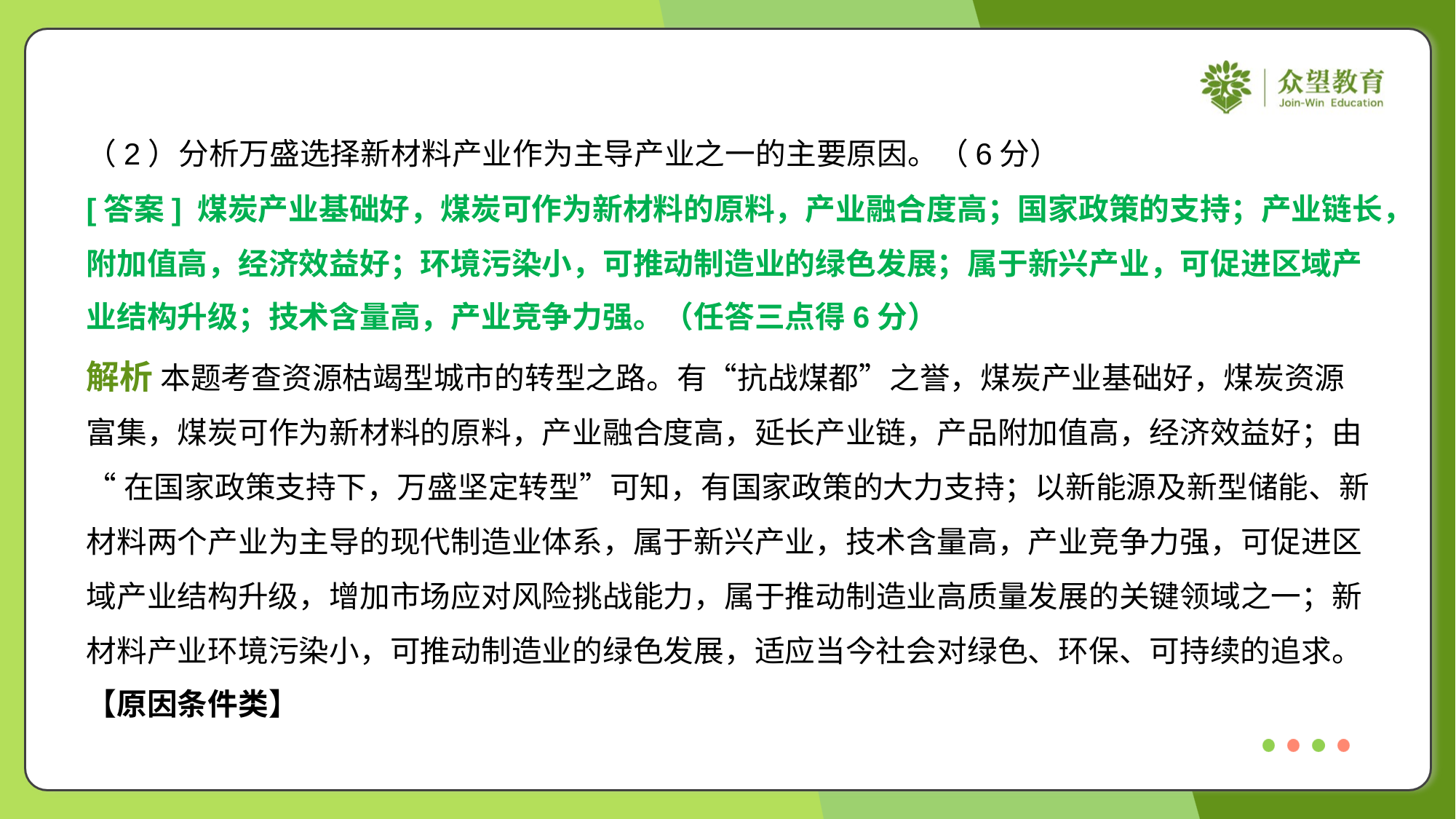

（2）分析万盛选择新材料产业作为主导产业之一的主要原因。（6分）
[答案] 煤炭产业基础好，煤炭可作为新材料的原料，产业融合度高；国家政策的支持；产业链长，
附加值高，经济效益好；环境污染小，可推动制造业的绿色发展；属于新兴产业，可促进区域产
业结构升级；技术含量高，产业竞争力强。（任答三点得6分）
解析 本题考查资源枯竭型城市的转型之路。有“抗战煤都”之誉，煤炭产业基础好，煤炭资源
富集，煤炭可作为新材料的原料，产业融合度高，延长产业链，产品附加值高，经济效益好；由
“在国家政策支持下，万盛坚定转型”可知，有国家政策的大力支持；以新能源及新型储能、新
材料两个产业为主导的现代制造业体系，属于新兴产业，技术含量高，产业竞争力强，可促进区
域产业结构升级，增加市场应对风险挑战能力，属于推动制造业高质量发展的关键领域之一；新
材料产业环境污染小，可推动制造业的绿色发展，适应当今社会对绿色、环保、可持续的追求。
【原因条件类】